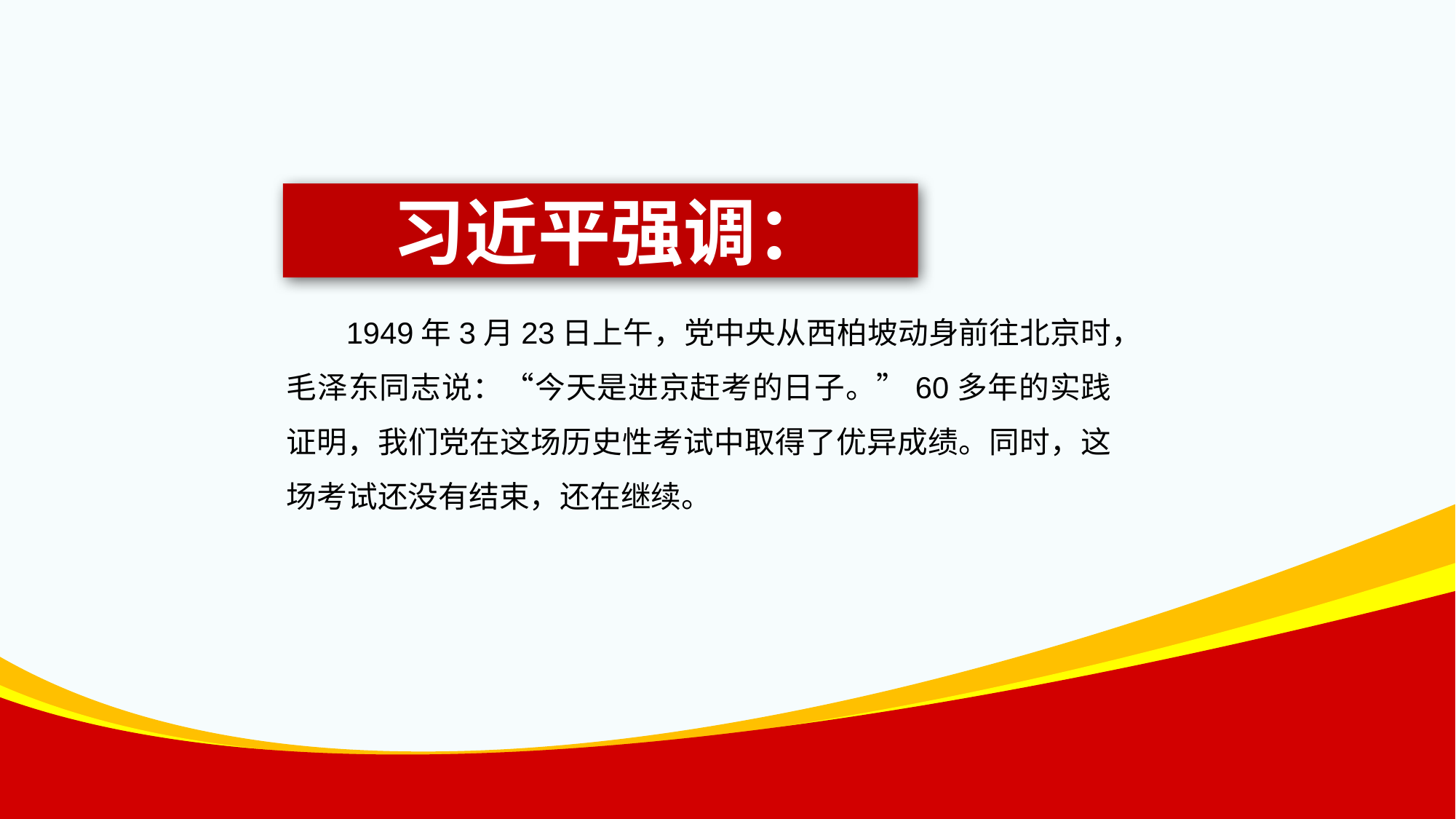

习近平强调：

       1949年3月23日上午，党中央从西柏坡动身前往北京时，毛泽东同志说：“今天是进京赶考的日子。”60多年的实践证明，我们党在这场历史性考试中取得了优异成绩。同时，这场考试还没有结束，还在继续。